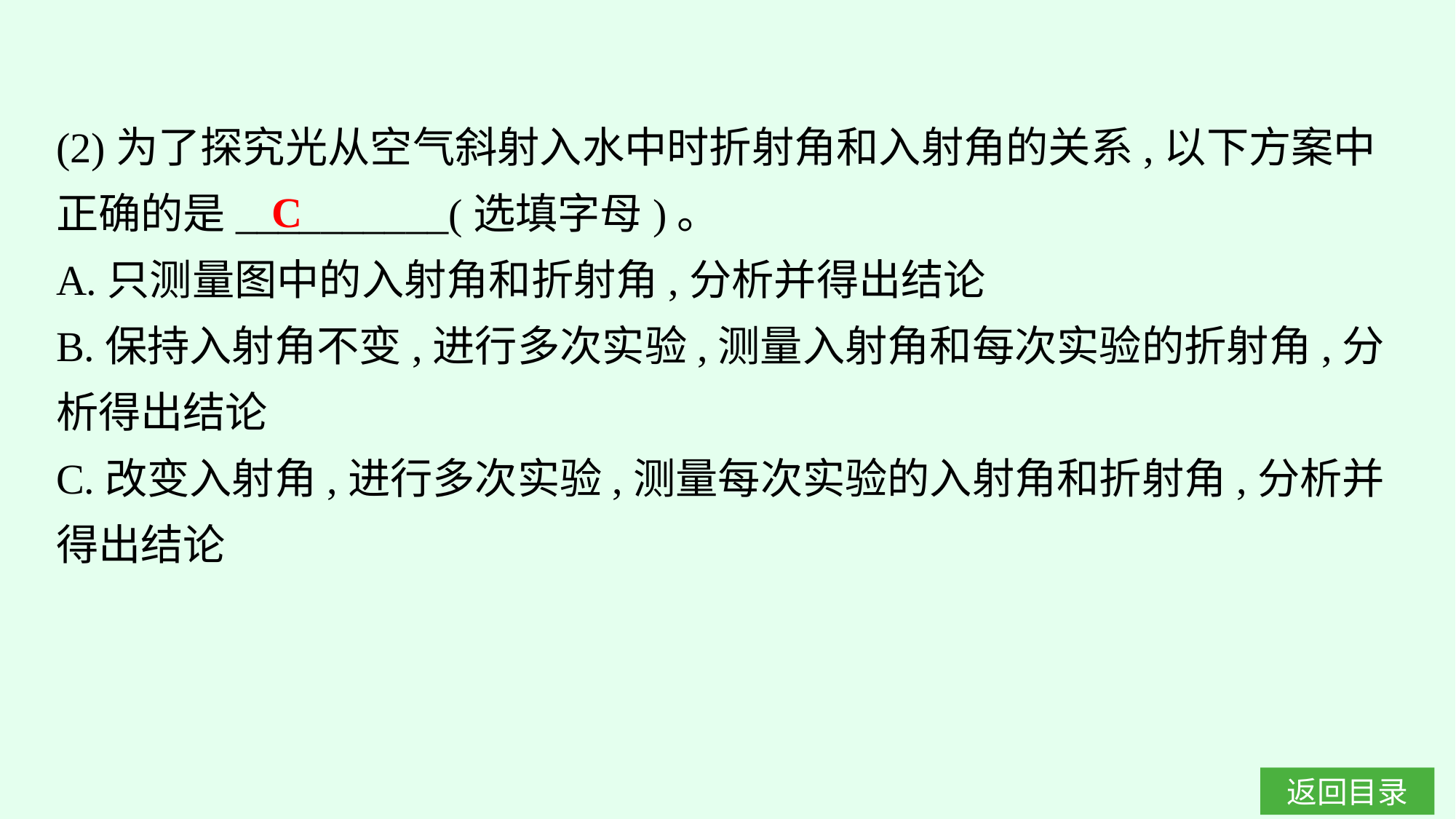

(2)为了探究光从空气斜射入水中时折射角和入射角的关系,以下方案中正确的是__________(选填字母)。
A.只测量图中的入射角和折射角,分析并得出结论
B.保持入射角不变,进行多次实验,测量入射角和每次实验的折射角,分析得出结论
C.改变入射角,进行多次实验,测量每次实验的入射角和折射角,分析并得出结论
C